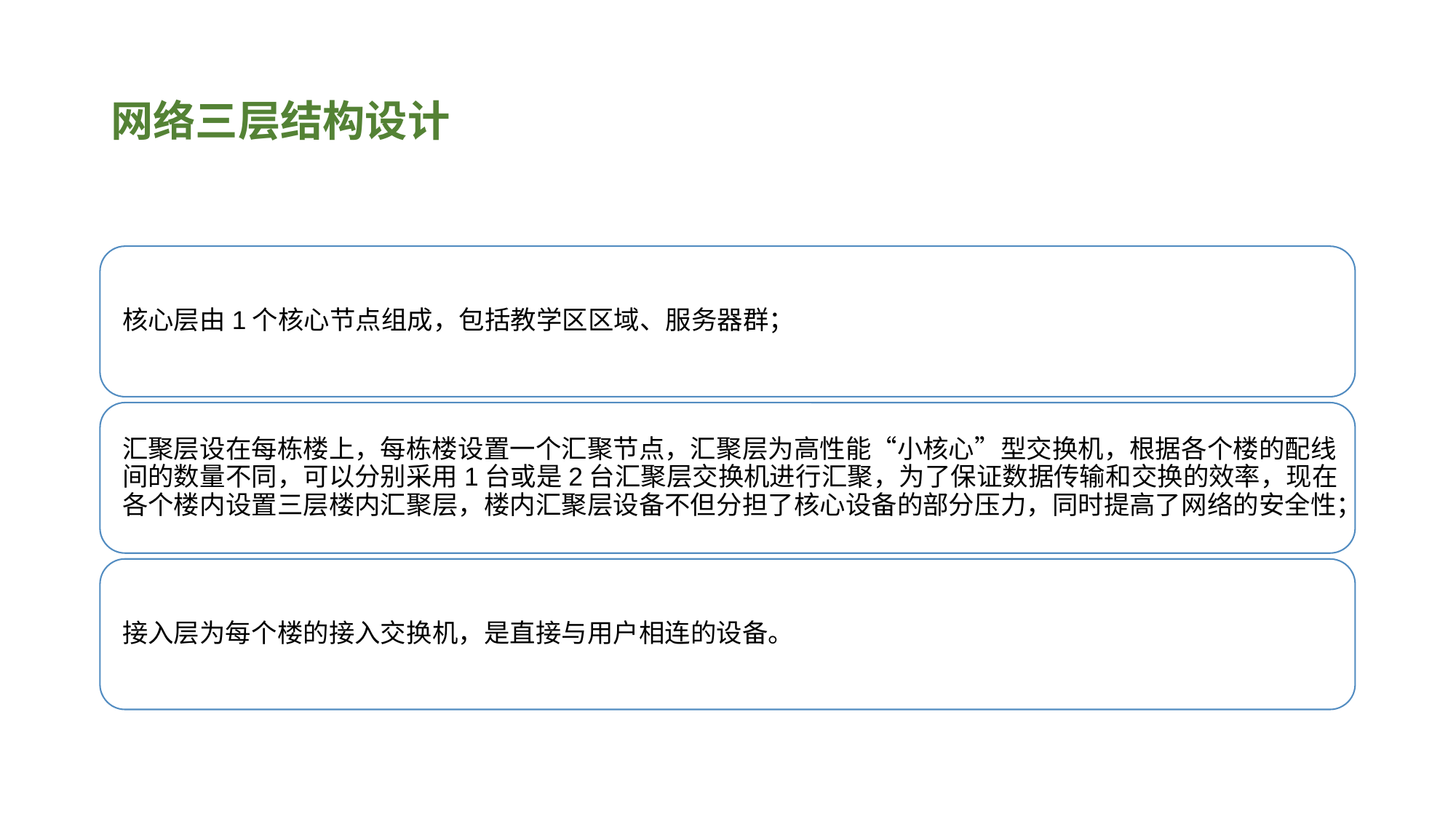

# 网络三层结构设计
核心层由1个核心节点组成，包括教学区区域、服务器群；
汇聚层设在每栋楼上，每栋楼设置一个汇聚节点，汇聚层为高性能“小核心”型交换机，根据各个楼的配线间的数量不同，可以分别采用1台或是2台汇聚层交换机进行汇聚，为了保证数据传输和交换的效率，现在各个楼内设置三层楼内汇聚层，楼内汇聚层设备不但分担了核心设备的部分压力，同时提高了网络的安全性；
接入层为每个楼的接入交换机，是直接与用户相连的设备。